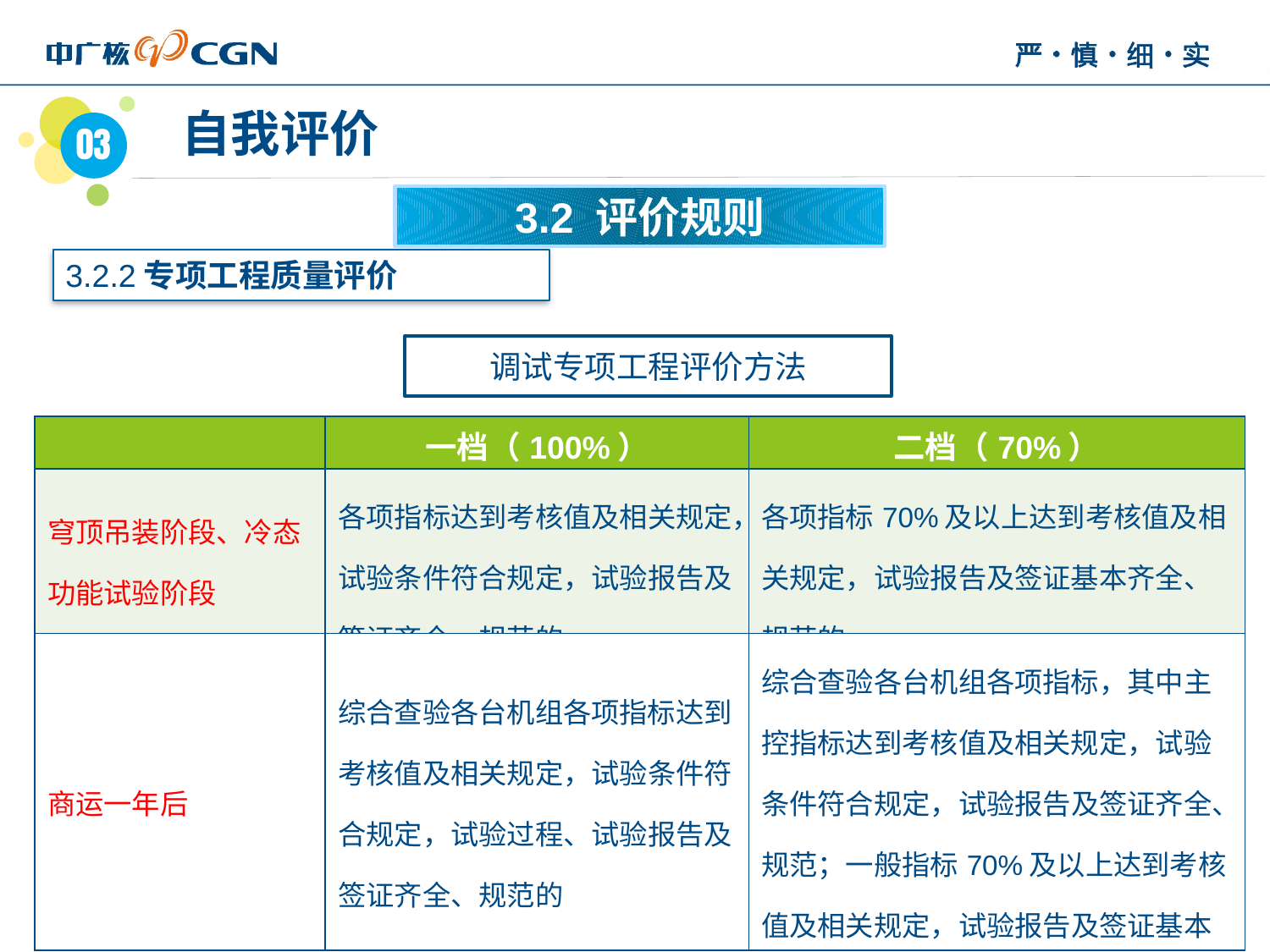

03

  自我评价

3.2 评价规则
3.2.2专项工程质量评价
调试专项工程评价方法
|  | 一档（100%） | 二档（70%） |
| --- | --- | --- |
| 穹顶吊装阶段、冷态功能试验阶段 | 各项指标达到考核值及相关规定，试验条件符合规定，试验报告及签证齐全、规范的 | 各项指标70%及以上达到考核值及相关规定，试验报告及签证基本齐全、规范的 |
| 商运一年后 | 综合查验各台机组各项指标达到考核值及相关规定，试验条件符合规定，试验过程、试验报告及签证齐全、规范的 | 综合查验各台机组各项指标，其中主控指标达到考核值及相关规定，试验条件符合规定，试验报告及签证齐全、规范；一般指标70%及以上达到考核值及相关规定，试验报告及签证基本齐全、规范的 |